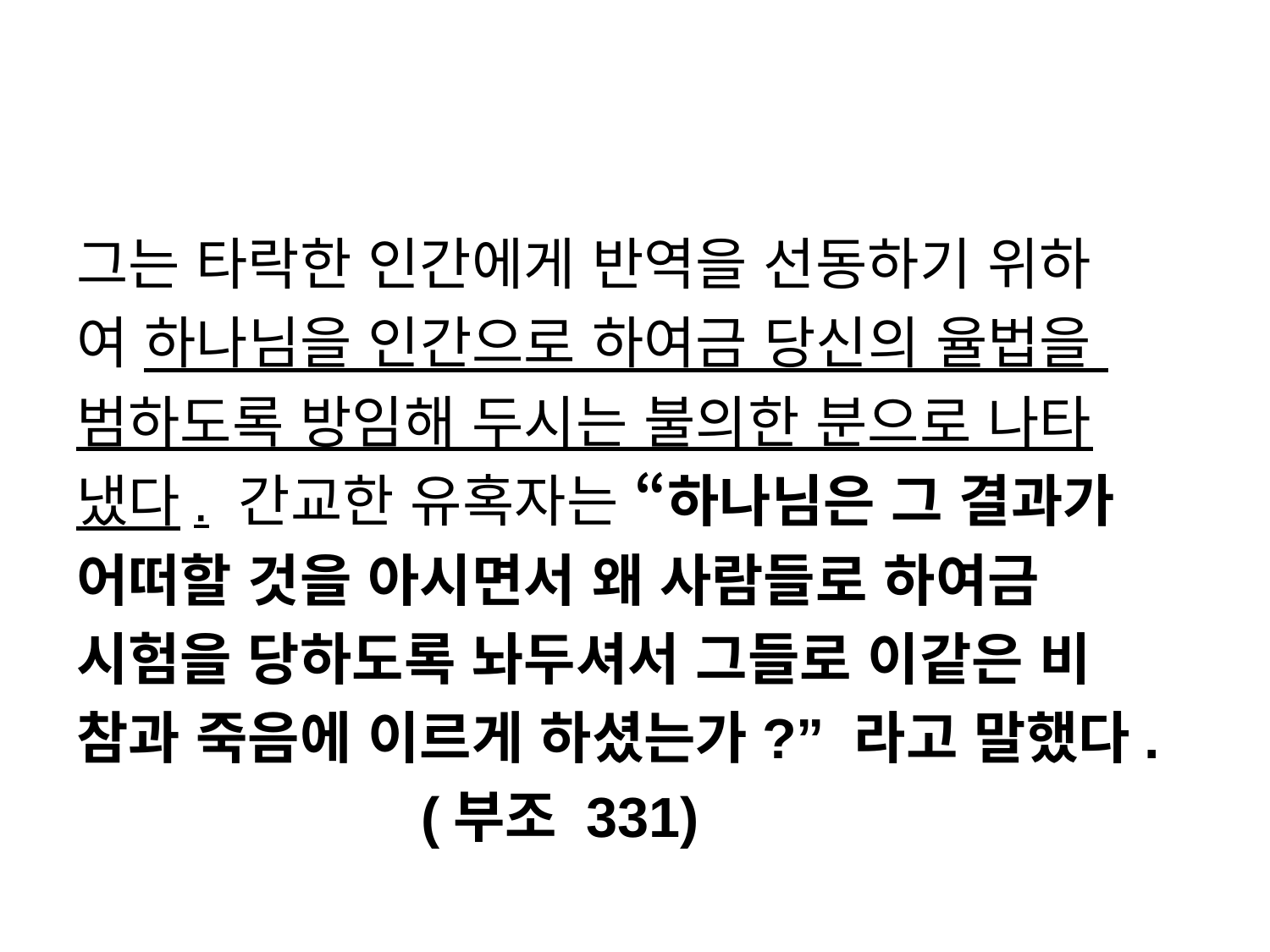

#
그는 타락한 인간에게 반역을 선동하기 위하
여 하나님을 인간으로 하여금 당신의 율법을
범하도록 방임해 두시는 불의한 분으로 나타
냈다. 간교한 유혹자는 “하나님은 그 결과가
어떠할 것을 아시면서 왜 사람들로 하여금
시험을 당하도록 놔두셔서 그들로 이같은 비
참과 죽음에 이르게 하셨는가?” 라고 말했다.
                      (부조 331)